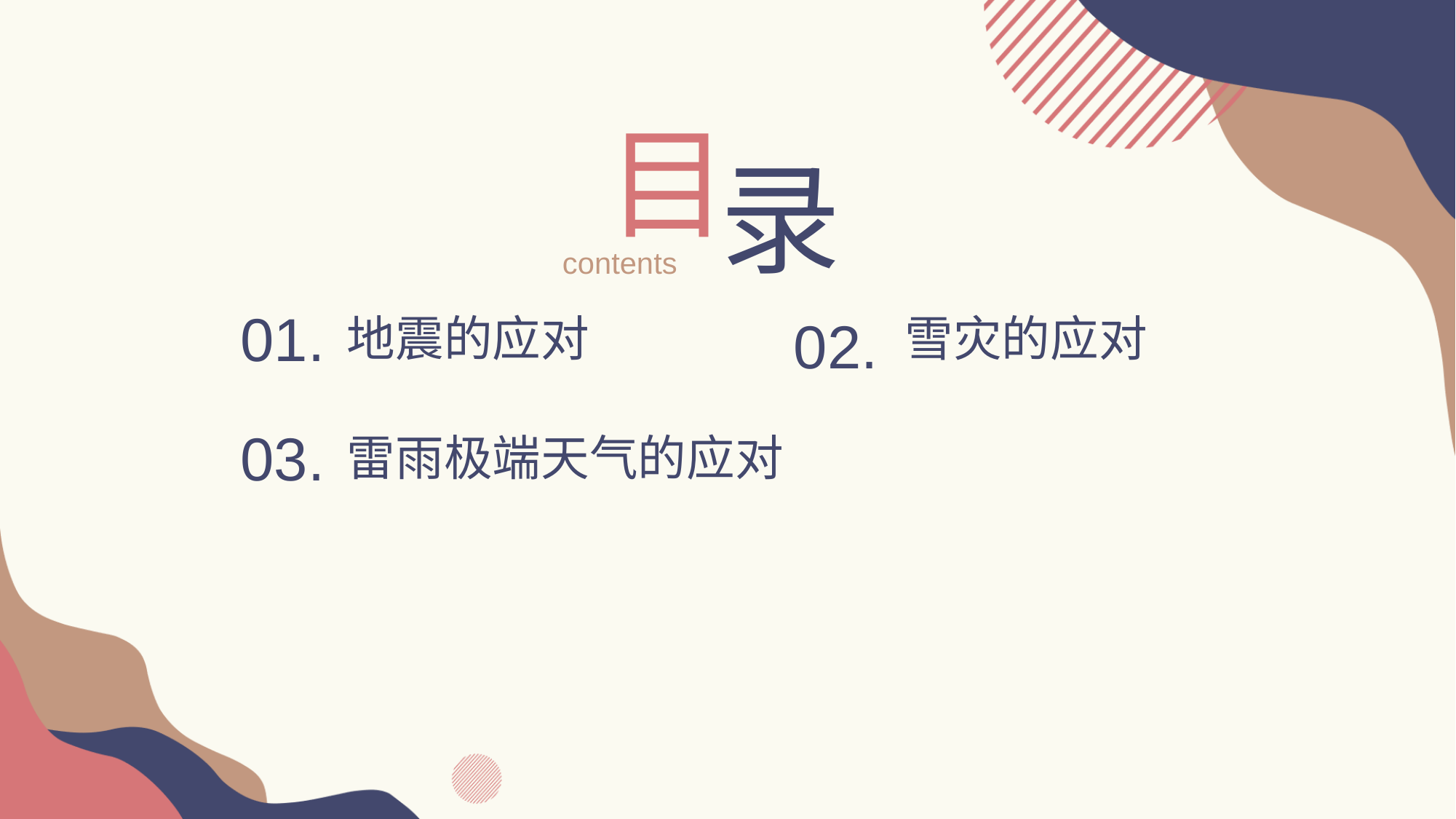

目
录
contents
01.
地震的应对
02.
雪灾的应对
03.
雷雨极端天气的应对